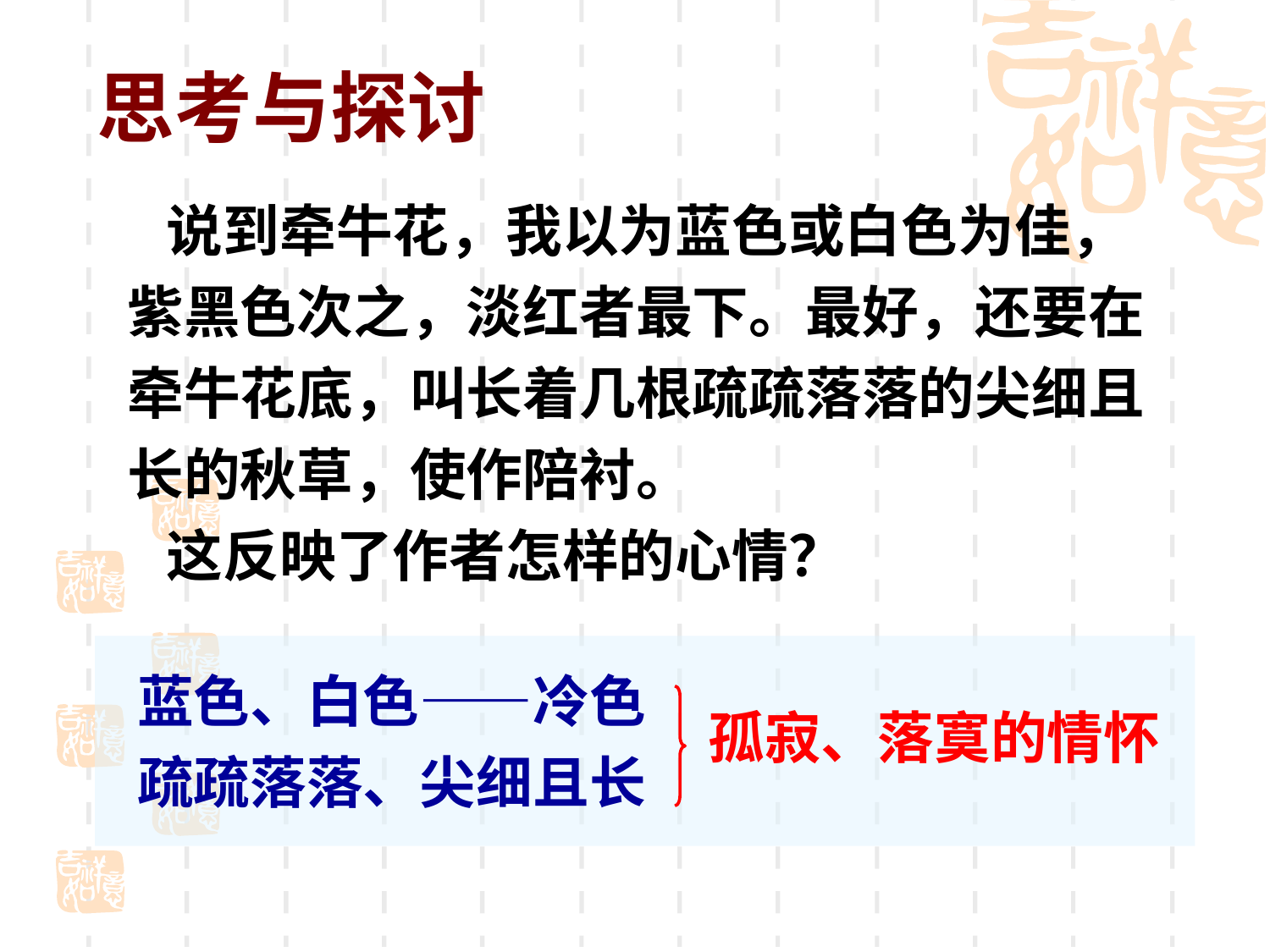

思考与探讨
  说到牵牛花，我以为蓝色或白色为佳，紫黑色次之，淡红者最下。最好，还要在牵牛花底，叫长着几根疏疏落落的尖细且长的秋草，使作陪衬。
  这反映了作者怎样的心情？

蓝色、白色——冷色
疏疏落落、尖细且长

孤寂、落寞的情怀